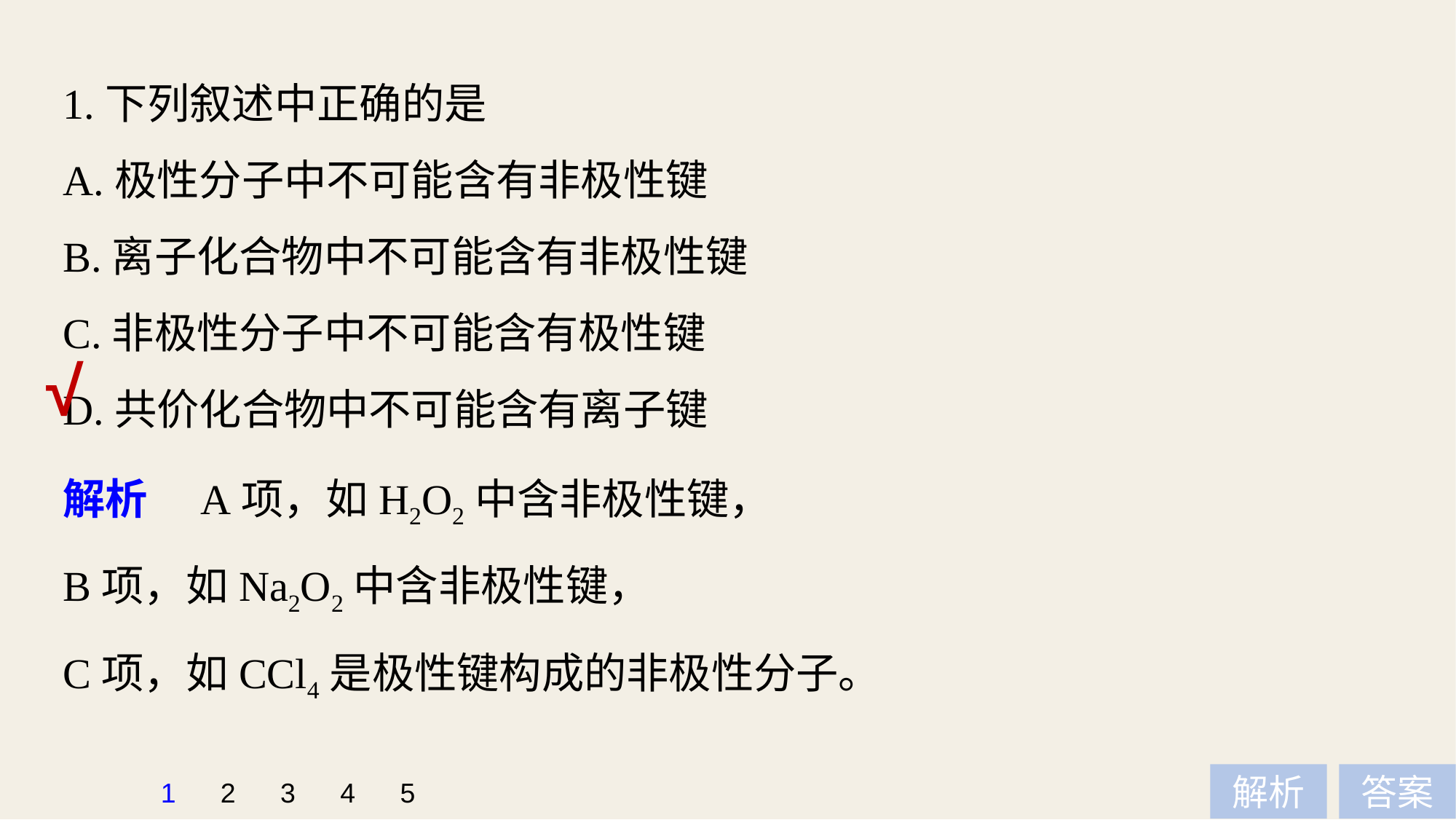

1.下列叙述中正确的是
A.极性分子中不可能含有非极性键
B.离子化合物中不可能含有非极性键
C.非极性分子中不可能含有极性键
D.共价化合物中不可能含有离子键
√
解析　A项，如H2O2中含非极性键，
B项，如Na2O2中含非极性键，
C项，如CCl4是极性键构成的非极性分子。
1
2
3
4
5
解析
答案